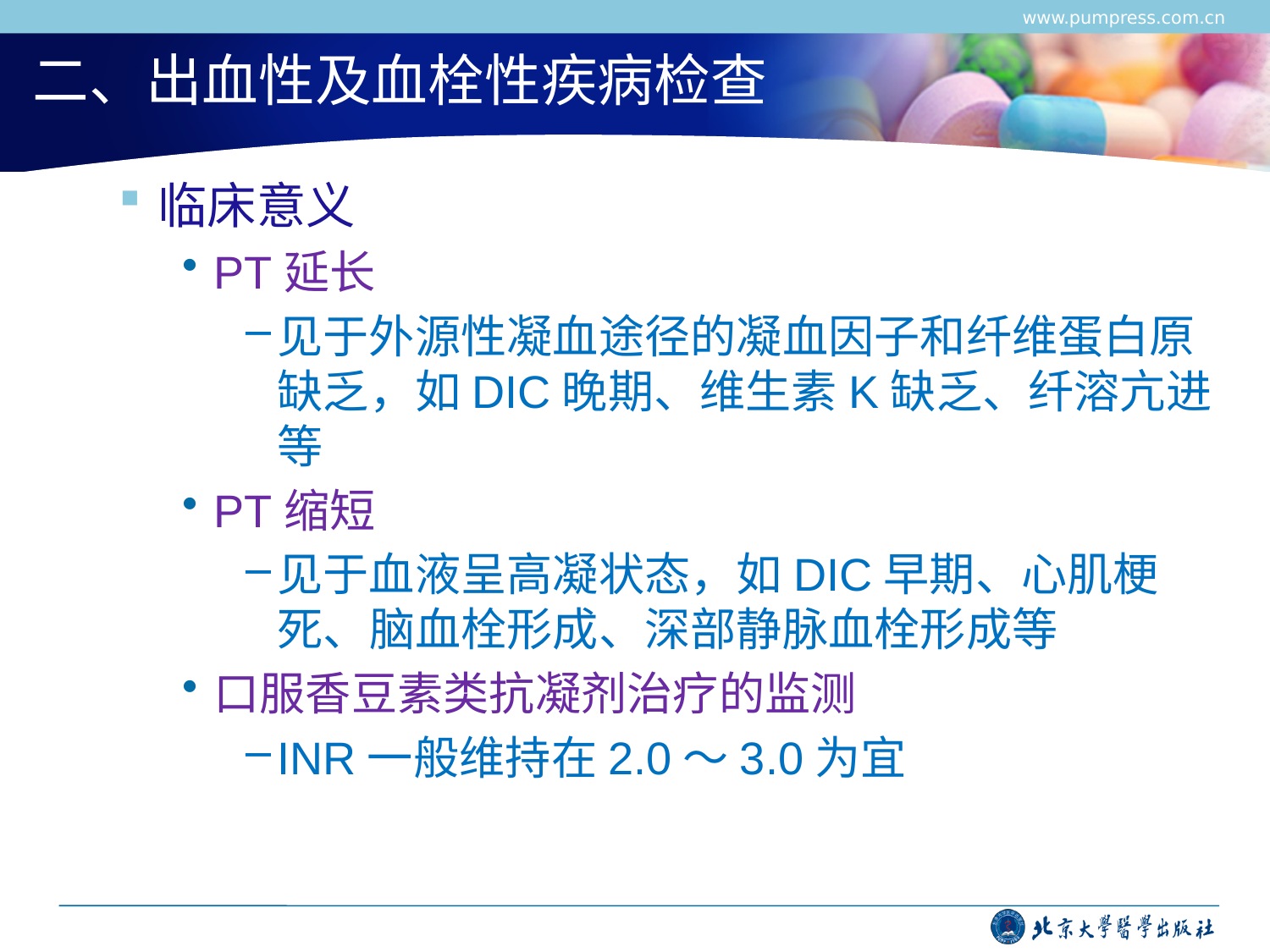

www.pumpress.com.cn
# 二、出血性及血栓性疾病检查
临床意义
PT延长
见于外源性凝血途径的凝血因子和纤维蛋白原缺乏，如DIC晚期、维生素K缺乏、纤溶亢进等
PT缩短
见于血液呈高凝状态，如DIC早期、心肌梗死、脑血栓形成、深部静脉血栓形成等
口服香豆素类抗凝剂治疗的监测
INR一般维持在2.0～3.0为宜